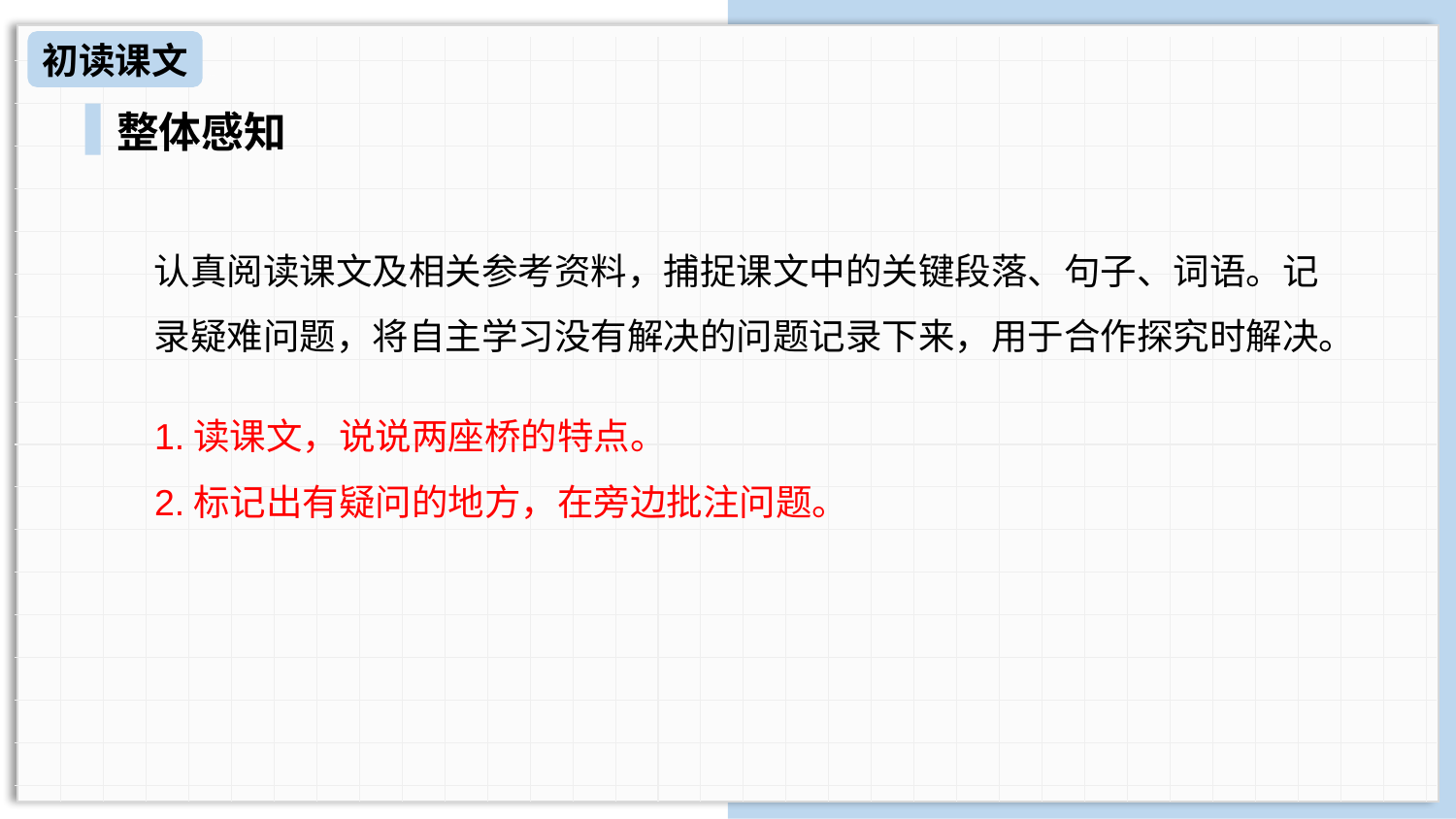

初读课文
整体感知

认真阅读课文及相关参考资料，捕捉课文中的关键段落、句子、词语。记录疑难问题，将自主学习没有解决的问题记录下来，用于合作探究时解决。
1.读课文，说说两座桥的特点。
2.标记出有疑问的地方，在旁边批注问题。